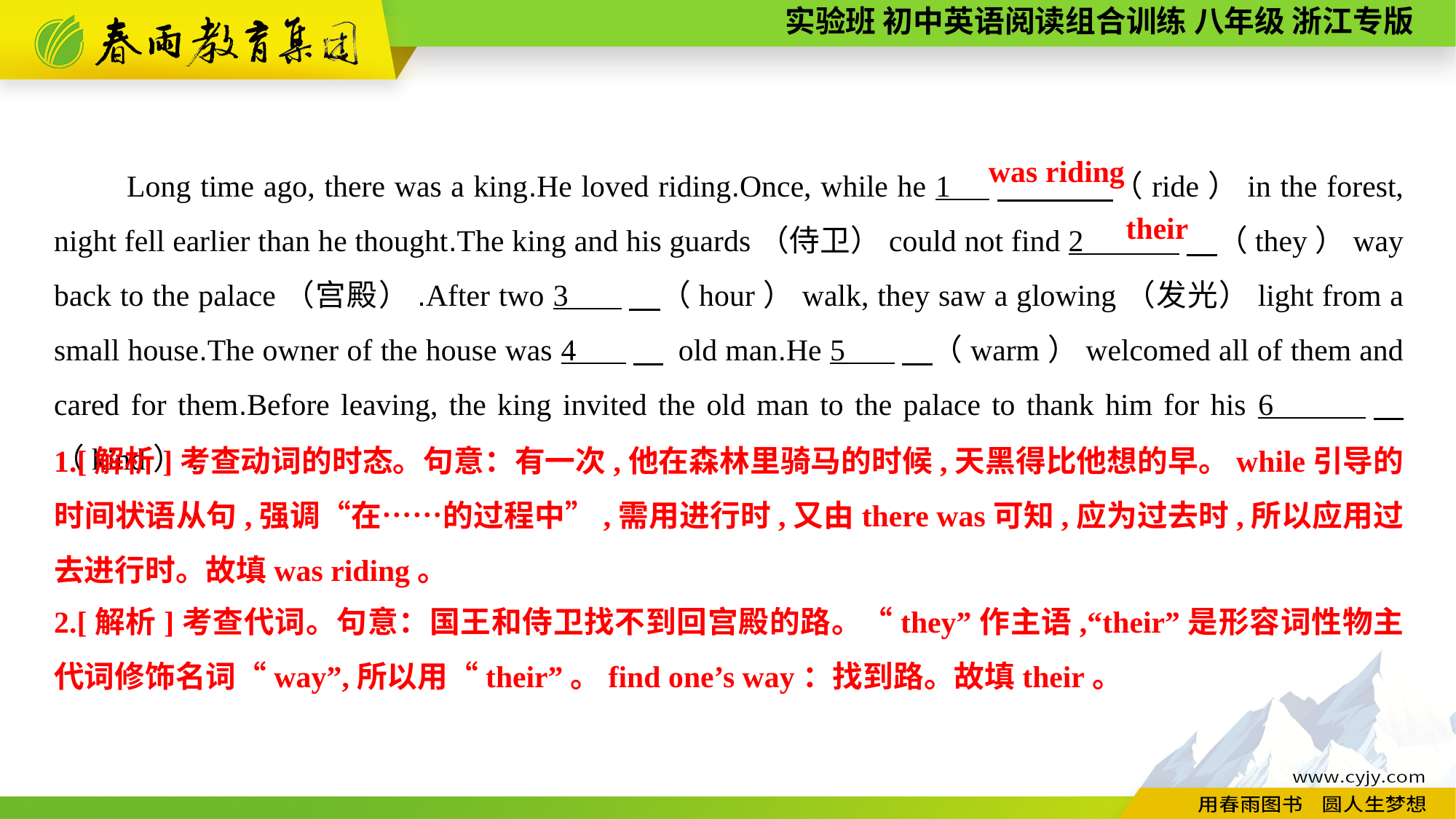

Long time ago, there was a king.He loved riding.Once, while he 1    　          （ride）in the forest, night fell earlier than he thought.The king and his guards（侍卫）could not find 2            　（they）way back to the palace（宫殿）.After two 3      　（hour）walk, they saw a glowing（发光）light from a small house.The owner of the house was 4      　 old man.He 5      　（warm）welcomed all of them and cared for them.Before leaving, the king invited the old man to the palace to thank him for his 6        　（kind）.
was riding
their
1.[解析]考查动词的时态。句意：有一次,他在森林里骑马的时候,天黑得比他想的早。while引导的时间状语从句,强调“在……的过程中”,需用进行时,又由there was可知,应为过去时,所以应用过去进行时。故填was riding。
2.[解析]考查代词。句意：国王和侍卫找不到回宫殿的路。“they”作主语,“their”是形容词性物主代词修饰名词“way”,所以用“their”。find one’s way：找到路。故填their。